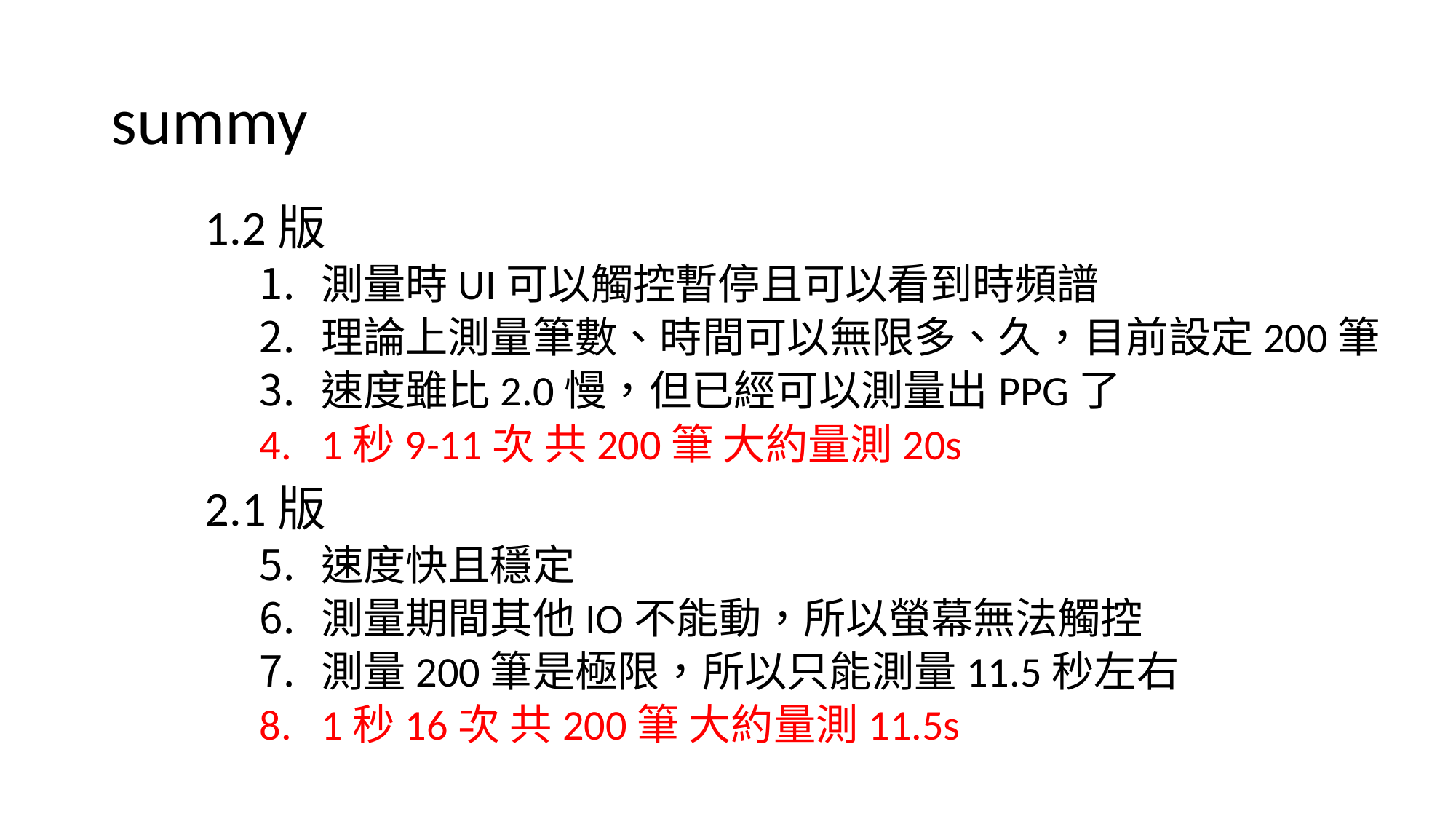

# summy
1.2版
測量時UI可以觸控暫停且可以看到時頻譜
理論上測量筆數、時間可以無限多、久，目前設定200筆
速度雖比2.0慢，但已經可以測量出PPG了
1秒9-11次 共200筆 大約量測20s
2.1版
速度快且穩定
測量期間其他IO不能動，所以螢幕無法觸控
測量200筆是極限，所以只能測量11.5秒左右
1秒16次 共200筆 大約量測11.5s